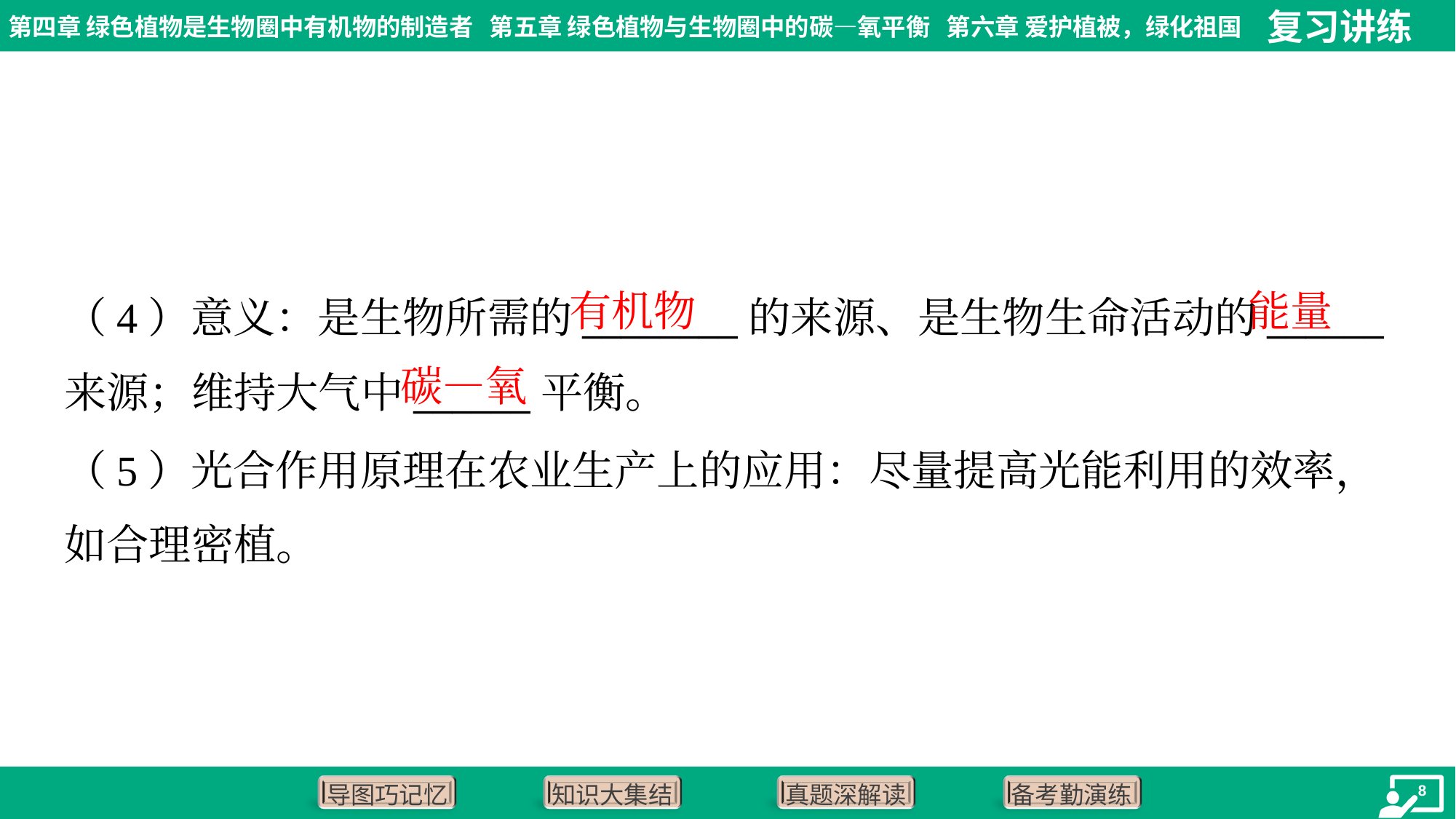

有机物
能量
（4）意义：是生物所需的________的来源、是生物生命活动的______
来源；维持大气中______平衡。
碳—氧
（5）光合作用原理在农业生产上的应用：尽量提高光能利用的效率，
如合理密植。